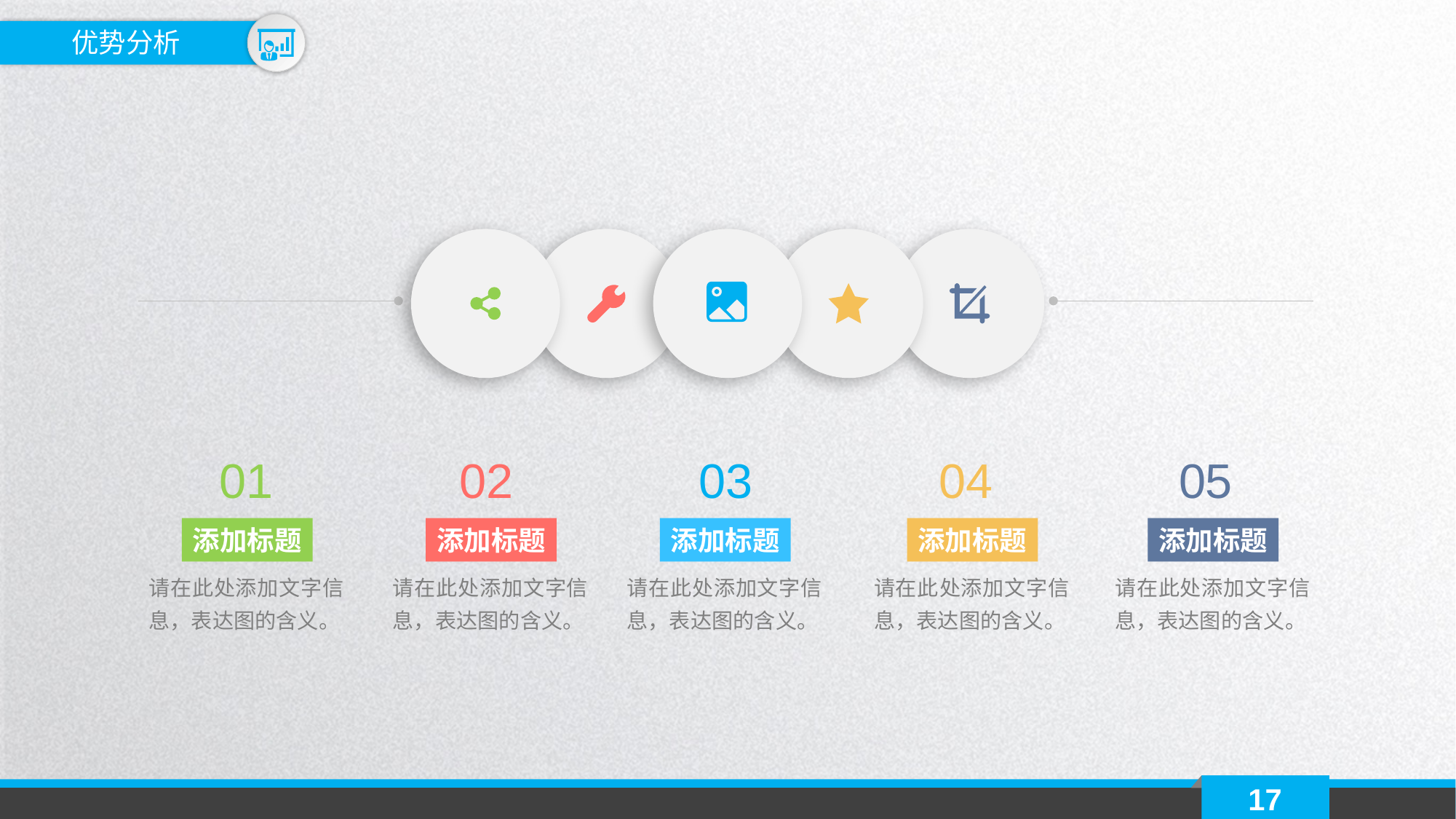

优势分析

01
02
03
04
05
添加标题
添加标题
添加标题
添加标题
添加标题
请在此处添加文字信息，表达图的含义。
请在此处添加文字信息，表达图的含义。
请在此处添加文字信息，表达图的含义。
请在此处添加文字信息，表达图的含义。
请在此处添加文字信息，表达图的含义。

17

延时符